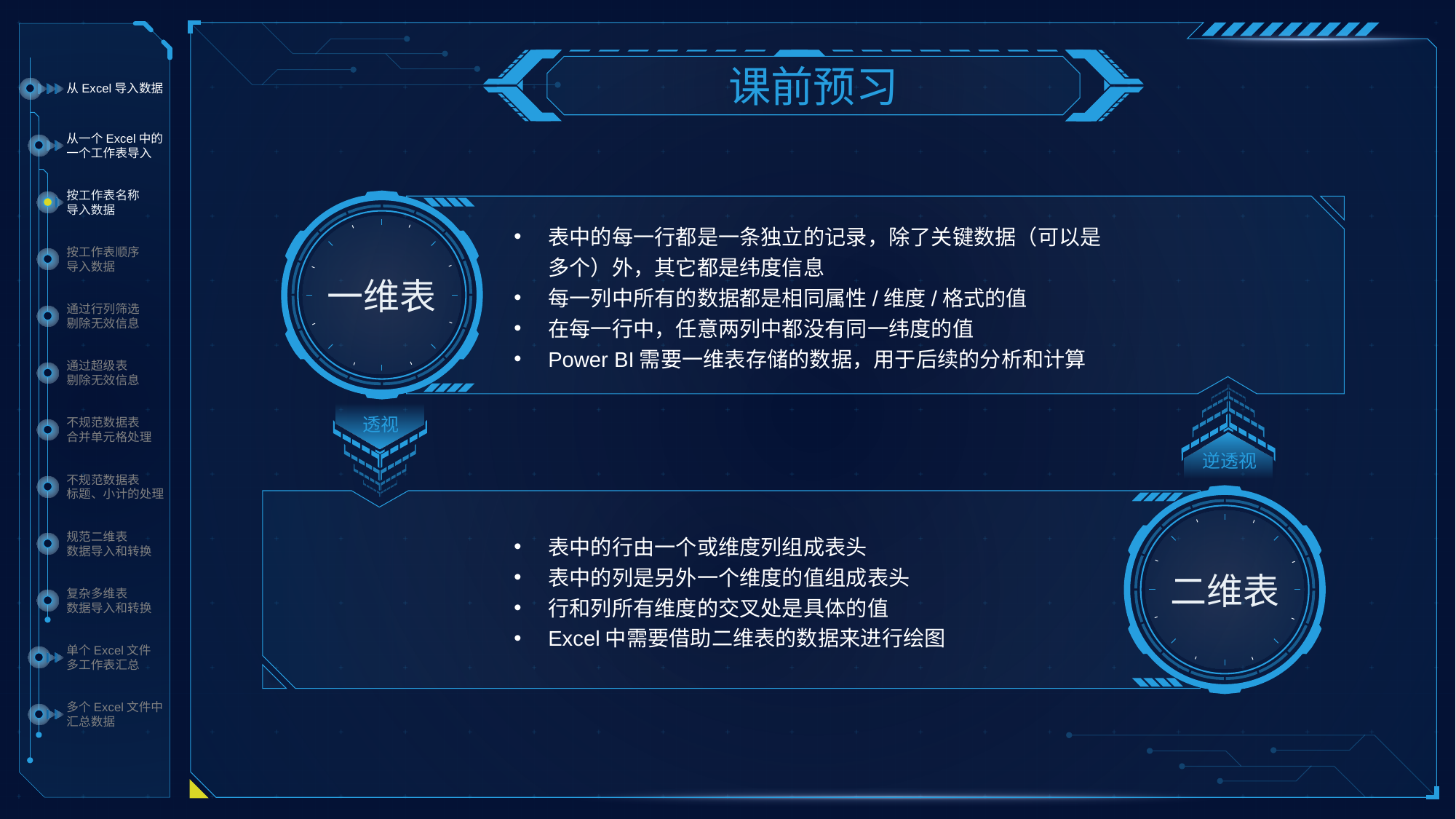

课前预习
从Excel导入数据

从一个Excel中的
一个工作表导入

按工作表名称
导入数据

按工作表顺序
导入数据

通过行列筛选
剔除无效信息

通过超级表
剔除无效信息

不规范数据表
合并单元格处理

不规范数据表
标题、小计的处理

规范二维表
数据导入和转换

复杂多维表
数据导入和转换

单个Excel文件
多工作表汇总

多个Excel文件中
汇总数据

表中的每一行都是一条独立的记录，除了关键数据（可以是多个）外，其它都是纬度信息
每一列中所有的数据都是相同属性/维度/格式的值
在每一行中，任意两列中都没有同一纬度的值
Power BI需要一维表存储的数据，用于后续的分析和计算
一维表

透视
逆透视

表中的行由一个或维度列组成表头
表中的列是另外一个维度的值组成表头
行和列所有维度的交叉处是具体的值
Excel中需要借助二维表的数据来进行绘图
二维表